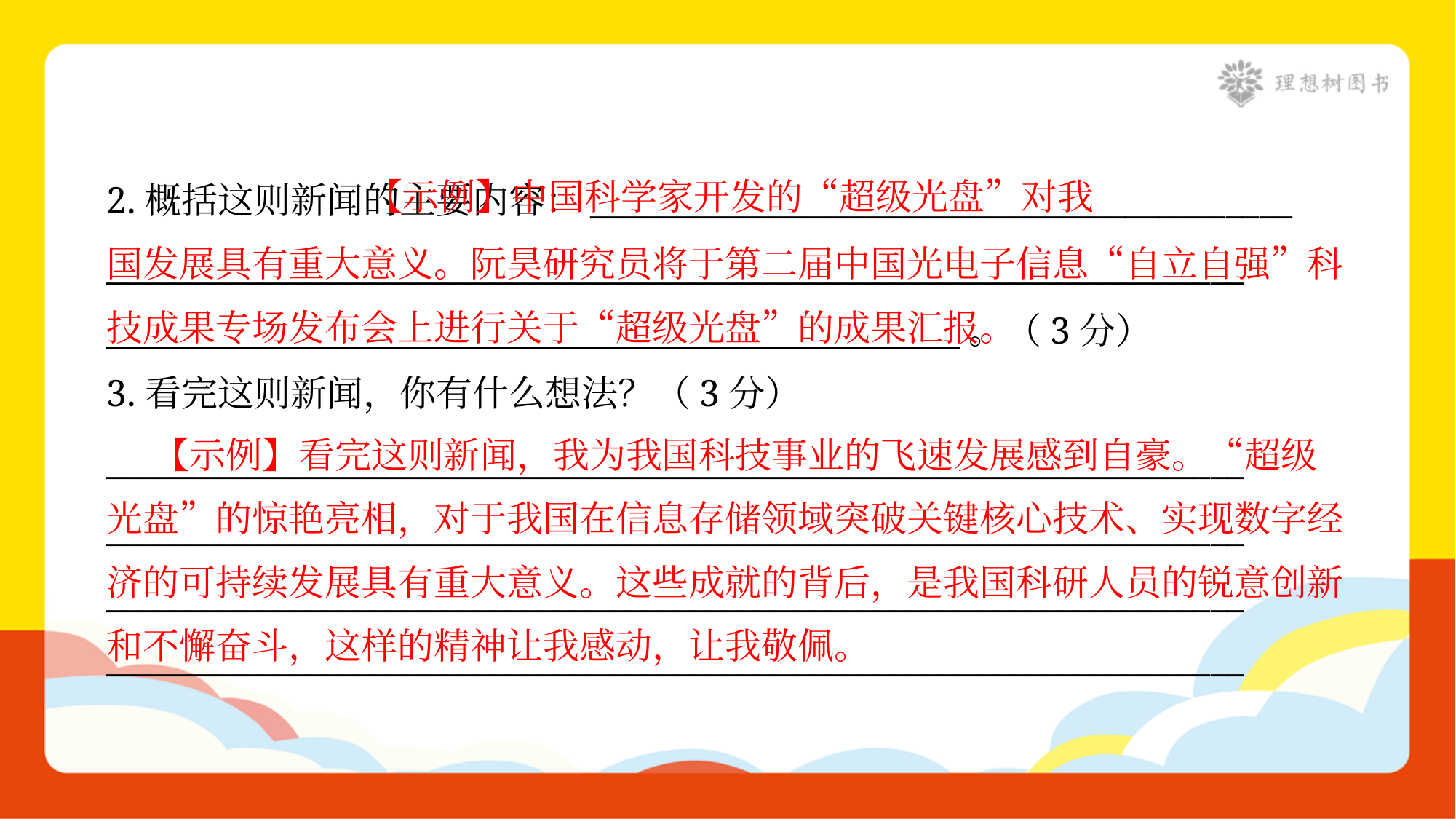

【示例】中国科学家开发的“超级光盘”对我
国发展具有重大意义。阮昊研究员将于第二届中国光电子信息“自立自强”科
技成果专场发布会上进行关于“超级光盘”的成果汇报。
2.概括这则新闻的主要内容：__________________________________________
____________________________________________________________________
___________________________________________________。（3分）
3.看完这则新闻，你有什么想法？（3分）
    【示例】看完这则新闻，我为我国科技事业的飞速发展感到自豪。“超级
光盘”的惊艳亮相，对于我国在信息存储领域突破关键核心技术、实现数字经
济的可持续发展具有重大意义。这些成就的背后，是我国科研人员的锐意创新
和不懈奋斗，这样的精神让我感动，让我敬佩。
____________________________________________________________________
____________________________________________________________________
____________________________________________________________________
____________________________________________________________________